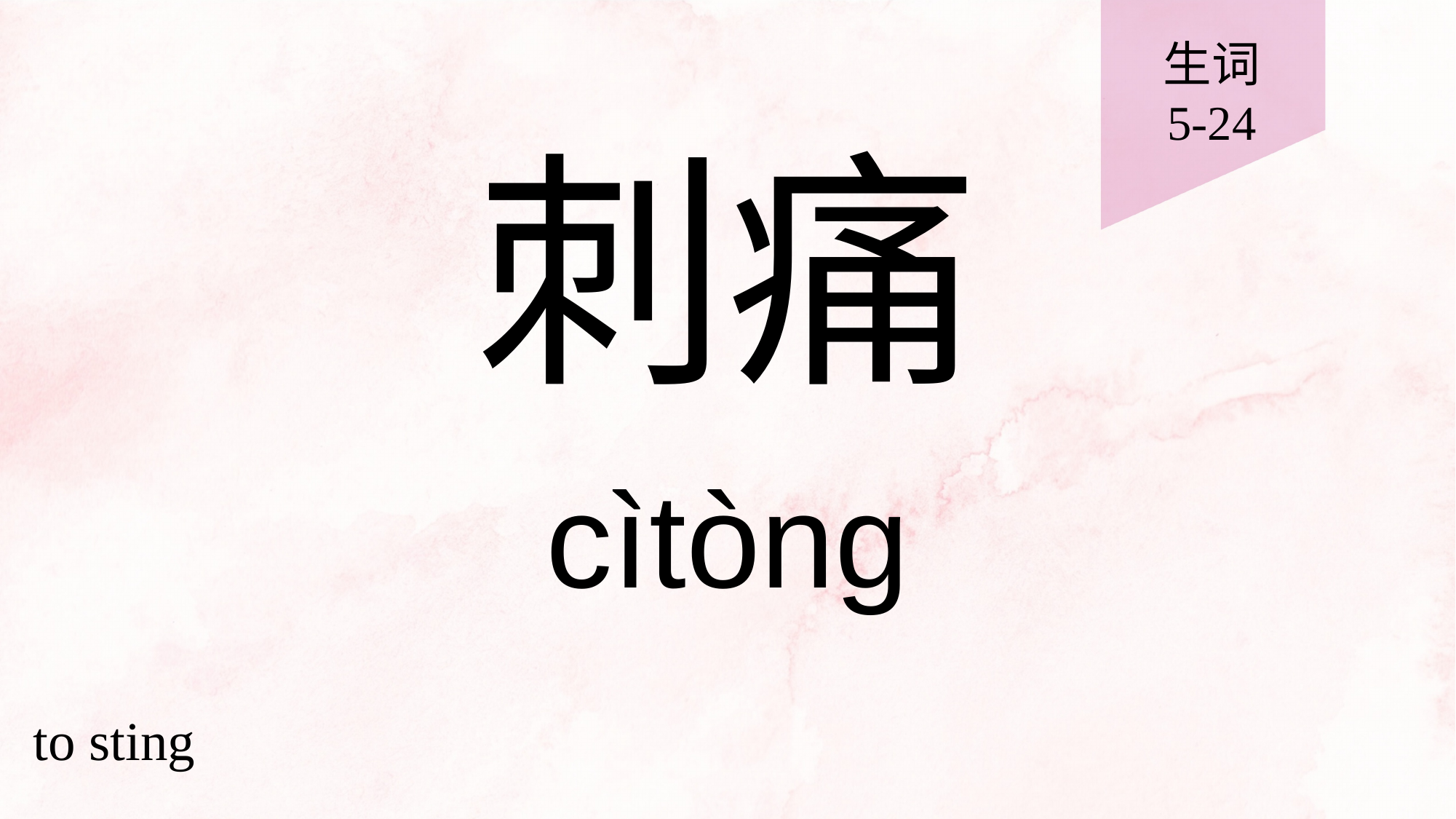

生词
5-24
# 刺痛
cìtòng
to sting